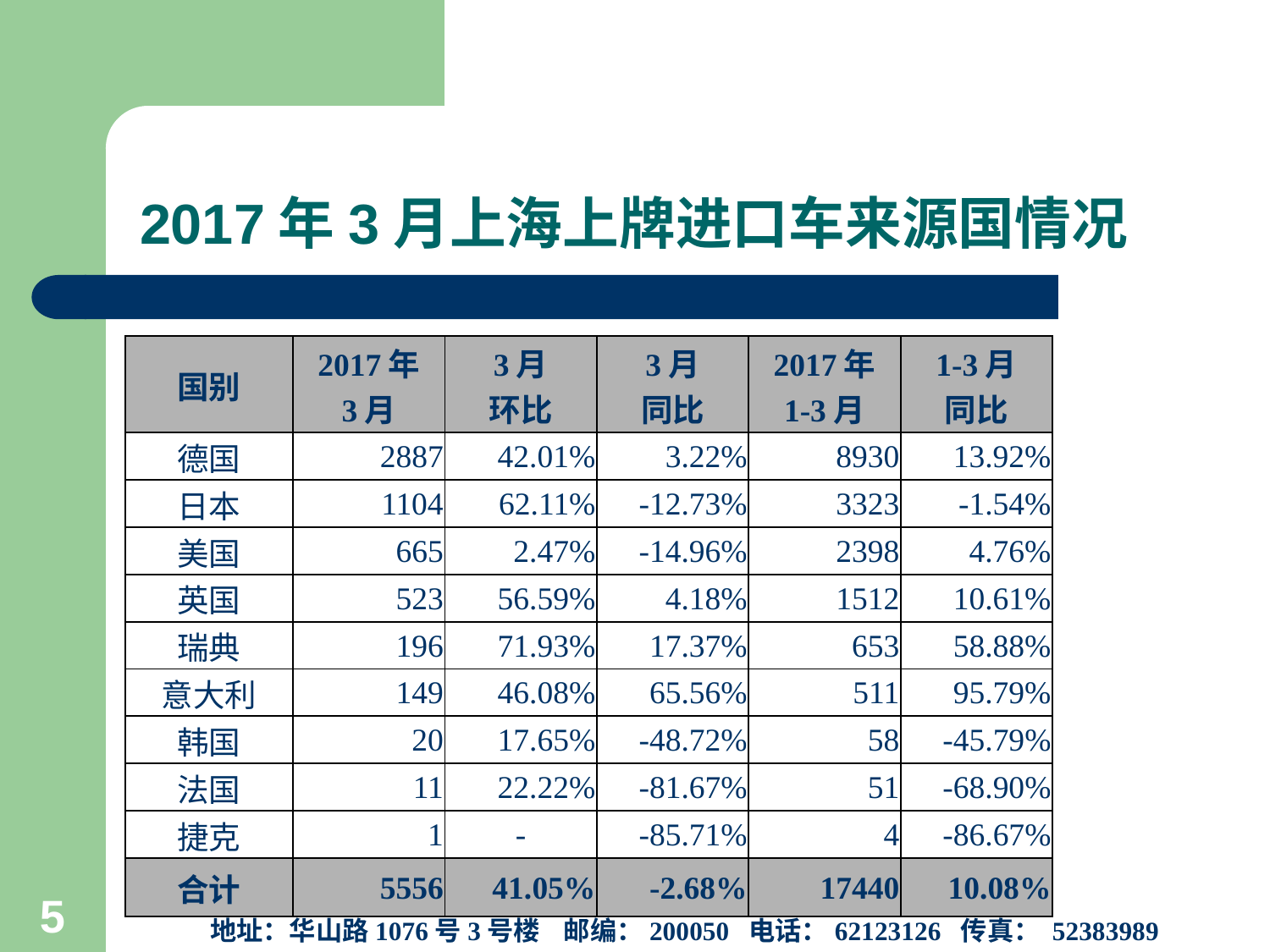

# 2017年3月上海上牌进口车来源国情况
| 国别 | 2017年 3月 | 3月 环比 | 3月 同比 | 2017年 1-3月 | 1-3月 同比 |
| --- | --- | --- | --- | --- | --- |
| 德国 | 2887 | 42.01% | 3.22% | 8930 | 13.92% |
| 日本 | 1104 | 62.11% | -12.73% | 3323 | -1.54% |
| 美国 | 665 | 2.47% | -14.96% | 2398 | 4.76% |
| 英国 | 523 | 56.59% | 4.18% | 1512 | 10.61% |
| 瑞典 | 196 | 71.93% | 17.37% | 653 | 58.88% |
| 意大利 | 149 | 46.08% | 65.56% | 511 | 95.79% |
| 韩国 | 20 | 17.65% | -48.72% | 58 | -45.79% |
| 法国 | 11 | 22.22% | -81.67% | 51 | -68.90% |
| 捷克 | 1 | - | -85.71% | 4 | -86.67% |
| 合计 | 5556 | 41.05% | -2.68% | 17440 | 10.08% |
上海市信息中心汽车产业研究室
地址：华山路1076号3号楼    邮编：200050  电话：62123126  传真： 52383989
5